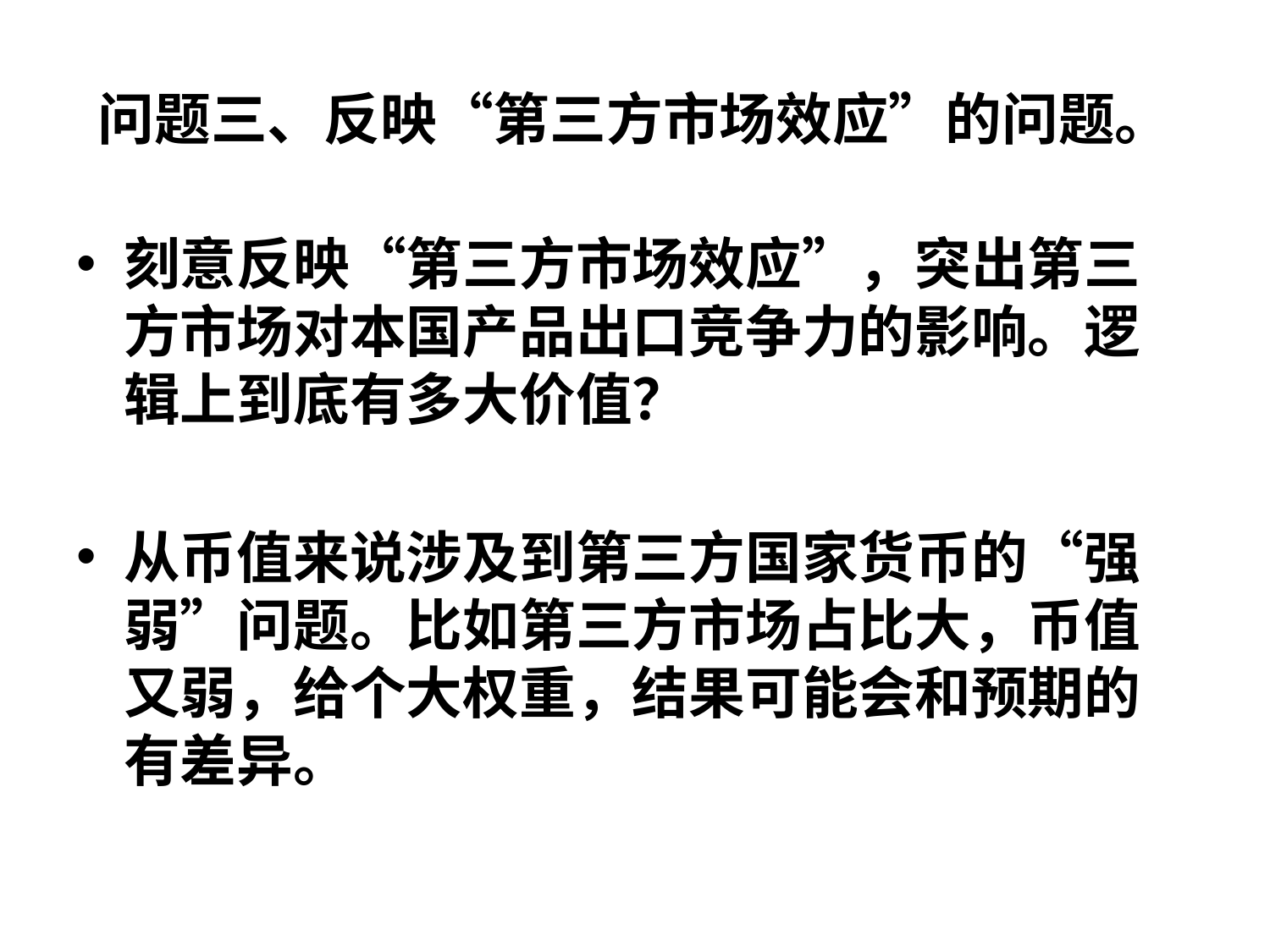

# 问题三、反映“第三方市场效应”的问题。
刻意反映“第三方市场效应”，突出第三方市场对本国产品出口竞争力的影响。逻辑上到底有多大价值？

从币值来说涉及到第三方国家货币的“强弱”问题。比如第三方市场占比大，币值又弱，给个大权重，结果可能会和预期的有差异。